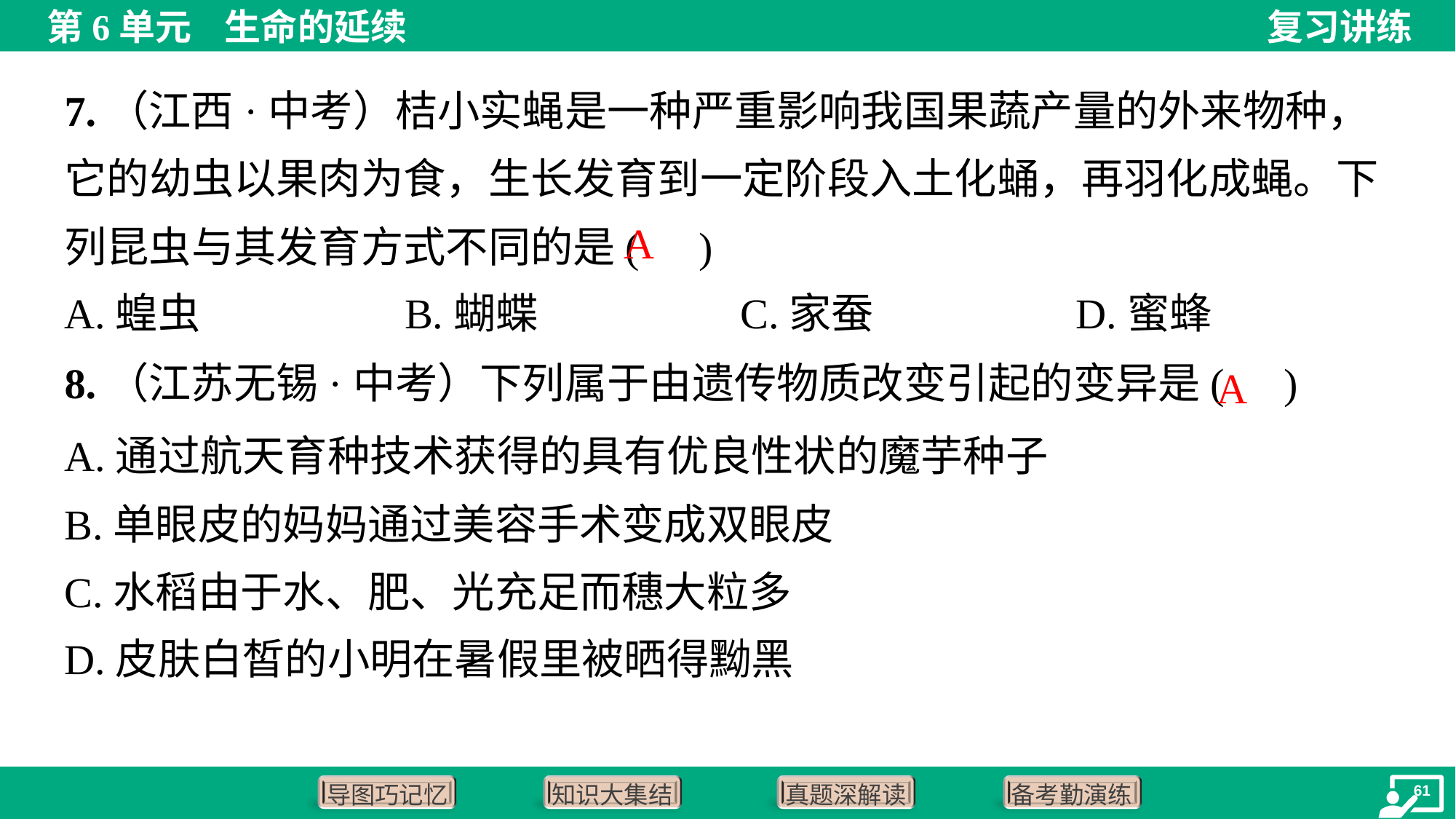

7.（江西·中考）桔小实蝇是一种严重影响我国果蔬产量的外来物种，它的幼虫以果肉为食，生长发育到一定阶段入土化蛹，再羽化成蝇。下列昆虫与其发育方式不同的是(     )
A
A.蝗虫	B.蝴蝶	C.家蚕	D.蜜蜂
8.（江苏无锡·中考）下列属于由遗传物质改变引起的变异是(     )
A
A.通过航天育种技术获得的具有优良性状的魔芋种子
B.单眼皮的妈妈通过美容手术变成双眼皮
C.水稻由于水、肥、光充足而穗大粒多
D.皮肤白皙的小明在暑假里被晒得黝黑